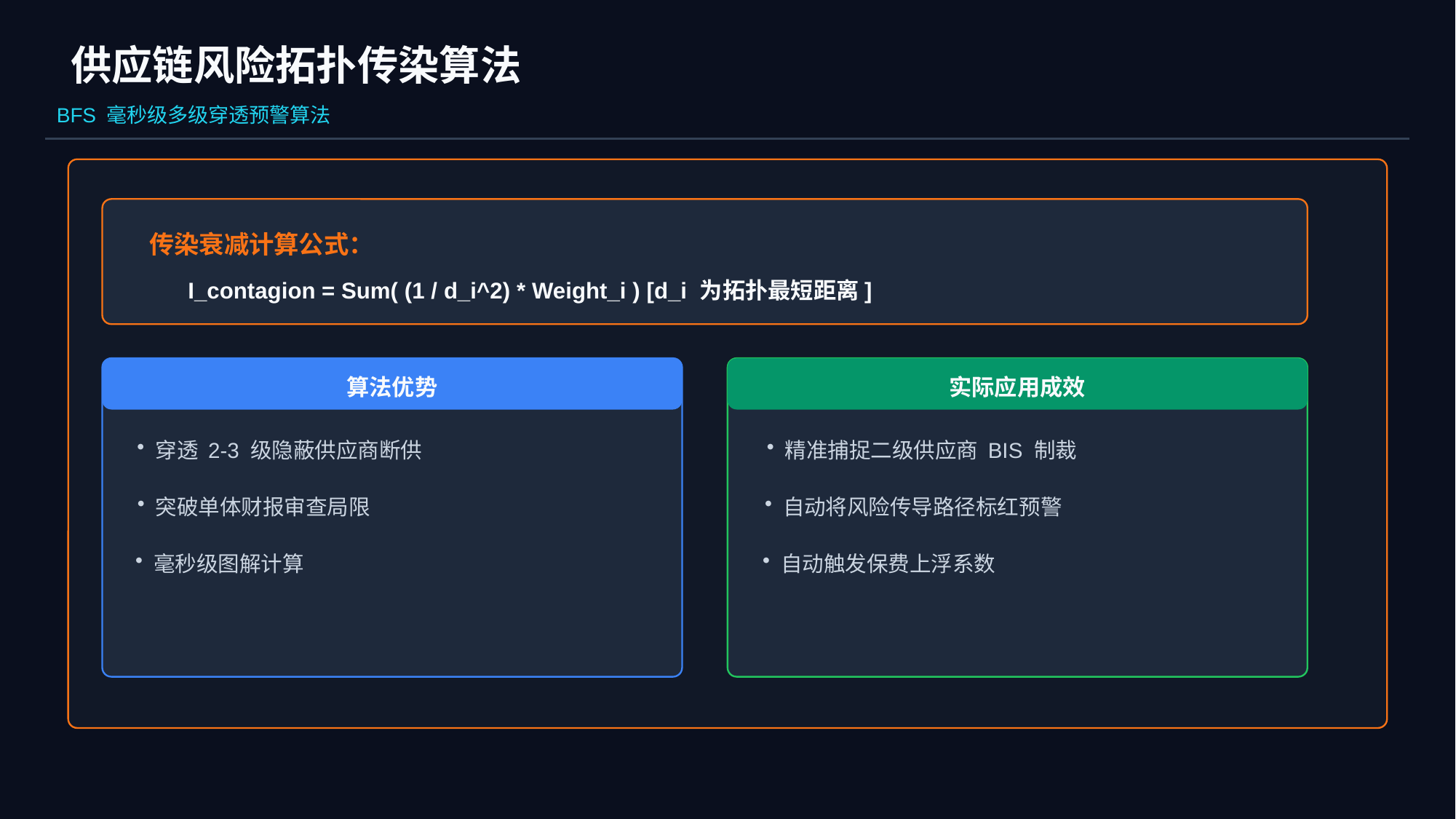

供应链风险拓扑传染算法
BFS 毫秒级多级穿透预警算法

传染衰减计算公式：
I_contagion = Sum( (1 / d_i^2) * Weight_i ) [d_i 为拓扑最短距离]

算法优势
实际应用成效
穿透 2-3 级隐蔽供应商断供
精准捕捉二级供应商 BIS 制裁
突破单体财报审查局限
自动将风险传导路径标红预警
毫秒级图解计算
自动触发保费上浮系数